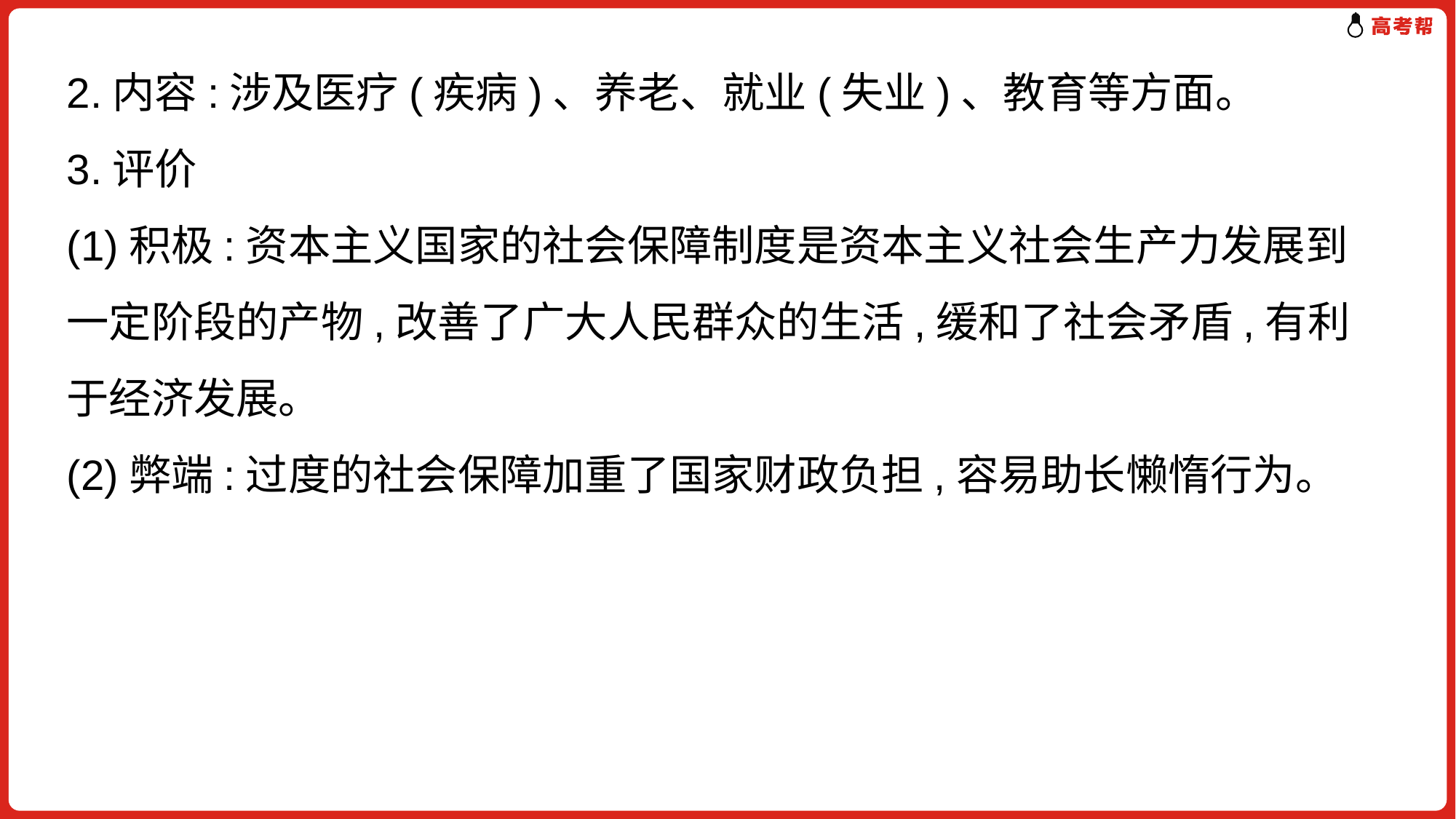

2.内容:涉及医疗(疾病)、养老、就业(失业)、教育等方面。
3.评价
(1)积极:资本主义国家的社会保障制度是资本主义社会生产力发展到一定阶段的产物,改善了广大人民群众的生活,缓和了社会矛盾,有利于经济发展。
(2)弊端:过度的社会保障加重了国家财政负担,容易助长懒惰行为。